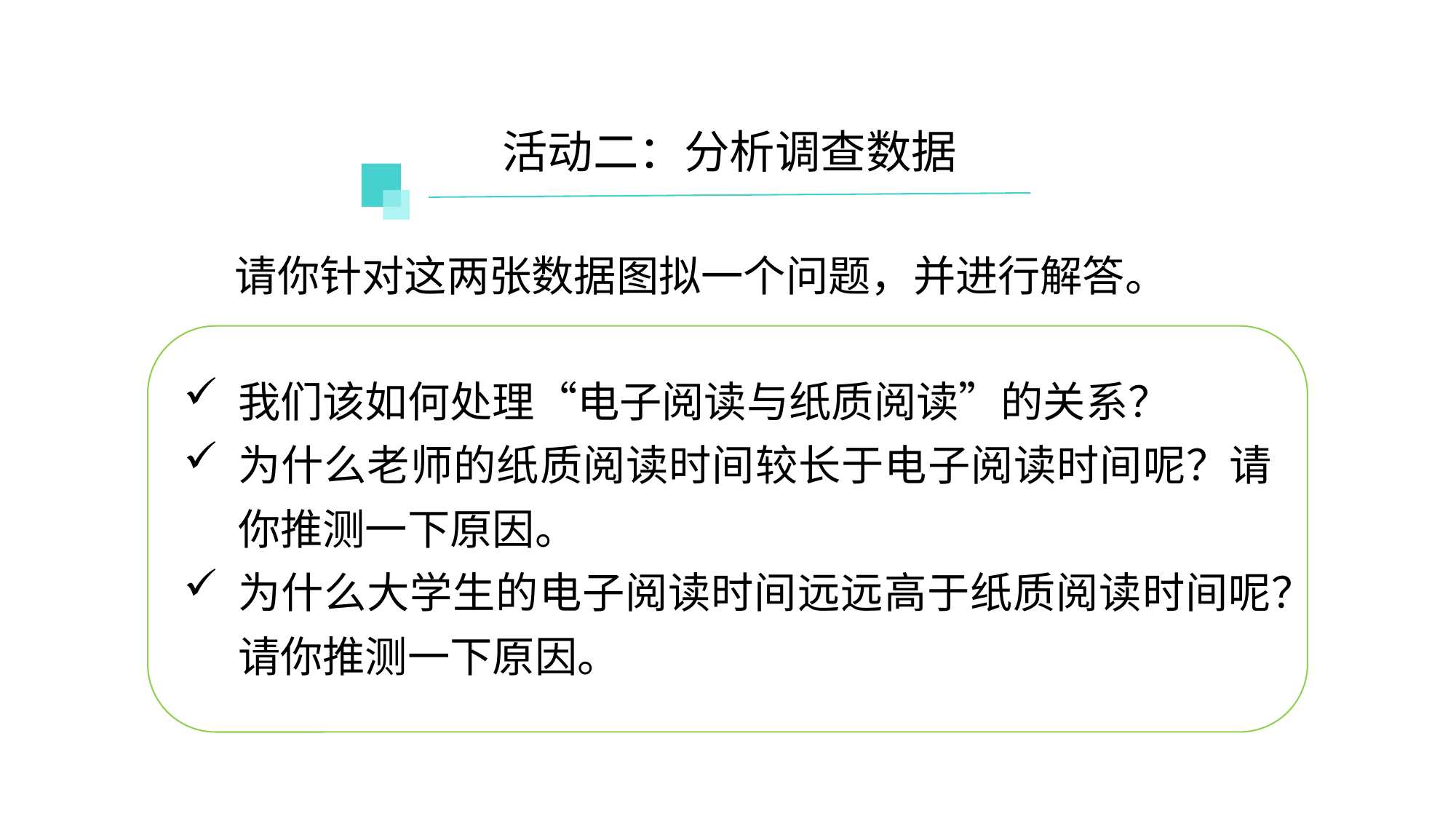

活动二：分析调查数据

       请你针对这两张数据图拟一个问题，并进行解答。

我们该如何处理“电子阅读与纸质阅读”的关系？
为什么老师的纸质阅读时间较长于电子阅读时间呢？请你推测一下原因。
为什么大学生的电子阅读时间远远高于纸质阅读时间呢？请你推测一下原因。